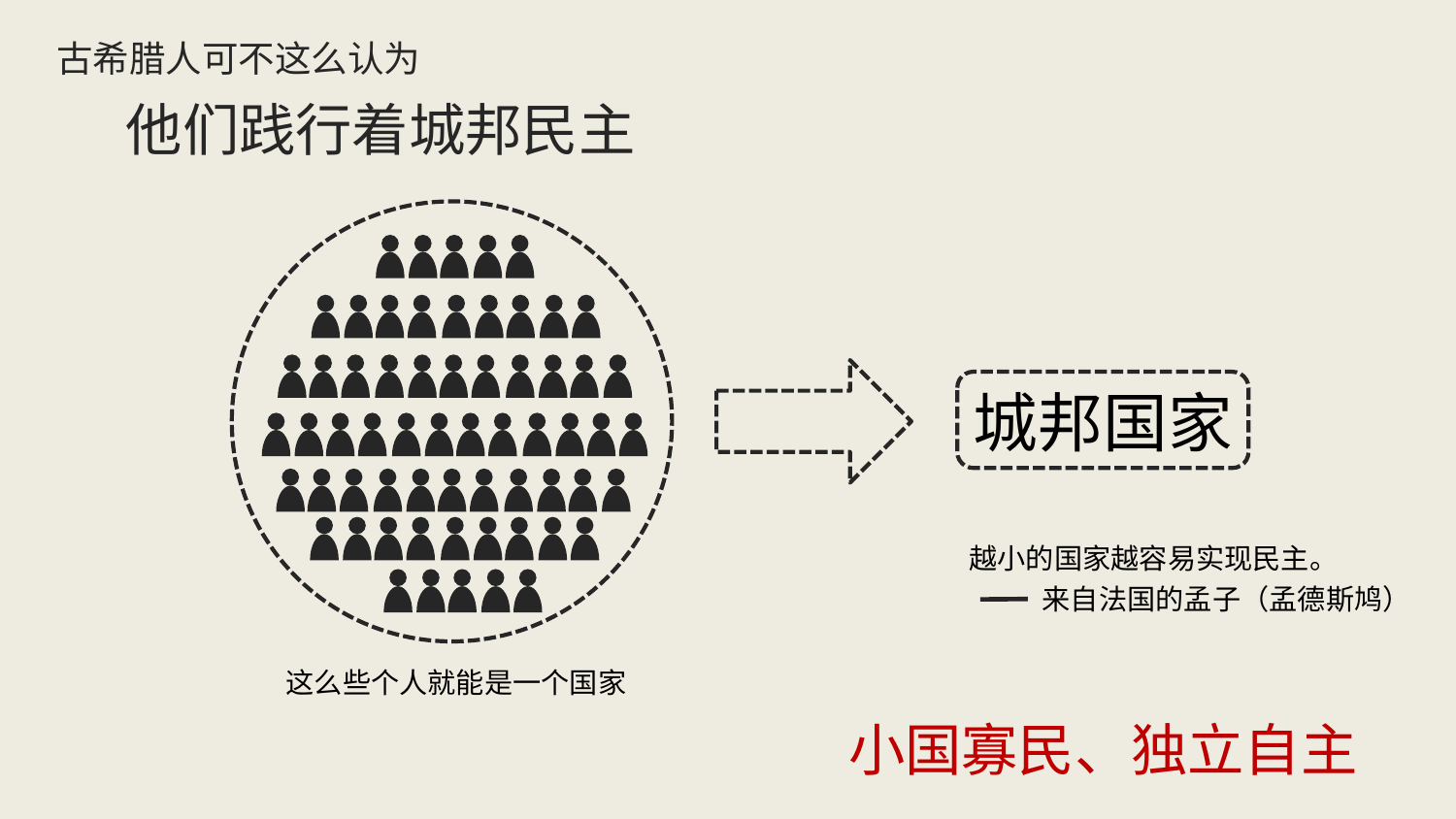

古希腊人可不这么认为
他们践行着城邦民主

城邦国家

越小的国家越容易实现民主。

来自法国的孟子（孟德斯鸠）
这么些个人就能是一个国家
小国寡民、独立自主